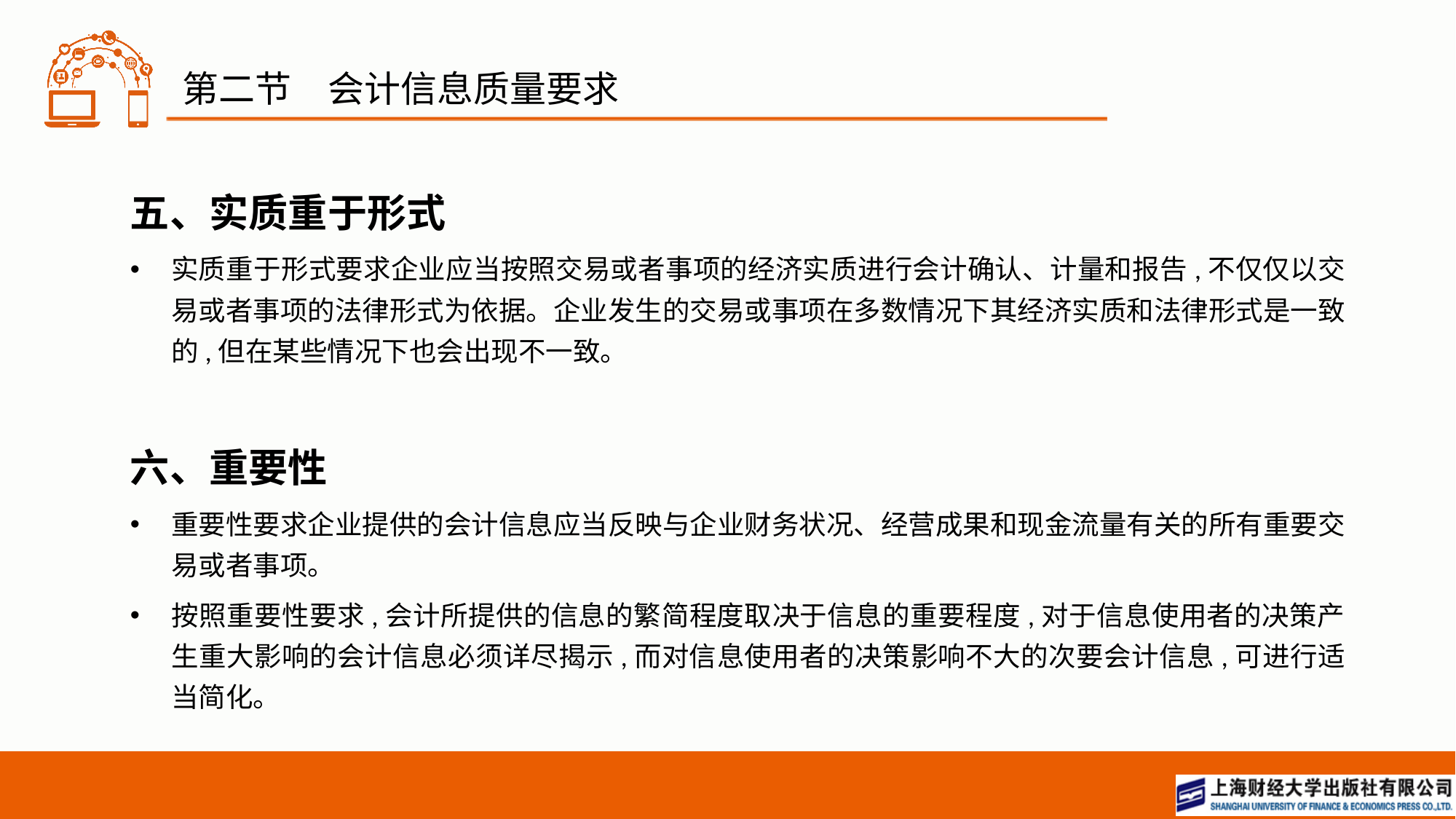

# 第二节　会计信息质量要求
五、实质重于形式
实质重于形式要求企业应当按照交易或者事项的经济实质进行会计确认、计量和报告,不仅仅以交易或者事项的法律形式为依据。企业发生的交易或事项在多数情况下其经济实质和法律形式是一致的,但在某些情况下也会出现不一致。

六、重要性
重要性要求企业提供的会计信息应当反映与企业财务状况、经营成果和现金流量有关的所有重要交易或者事项。
按照重要性要求,会计所提供的信息的繁简程度取决于信息的重要程度,对于信息使用者的决策产生重大影响的会计信息必须详尽揭示,而对信息使用者的决策影响不大的次要会计信息,可进行适当简化。